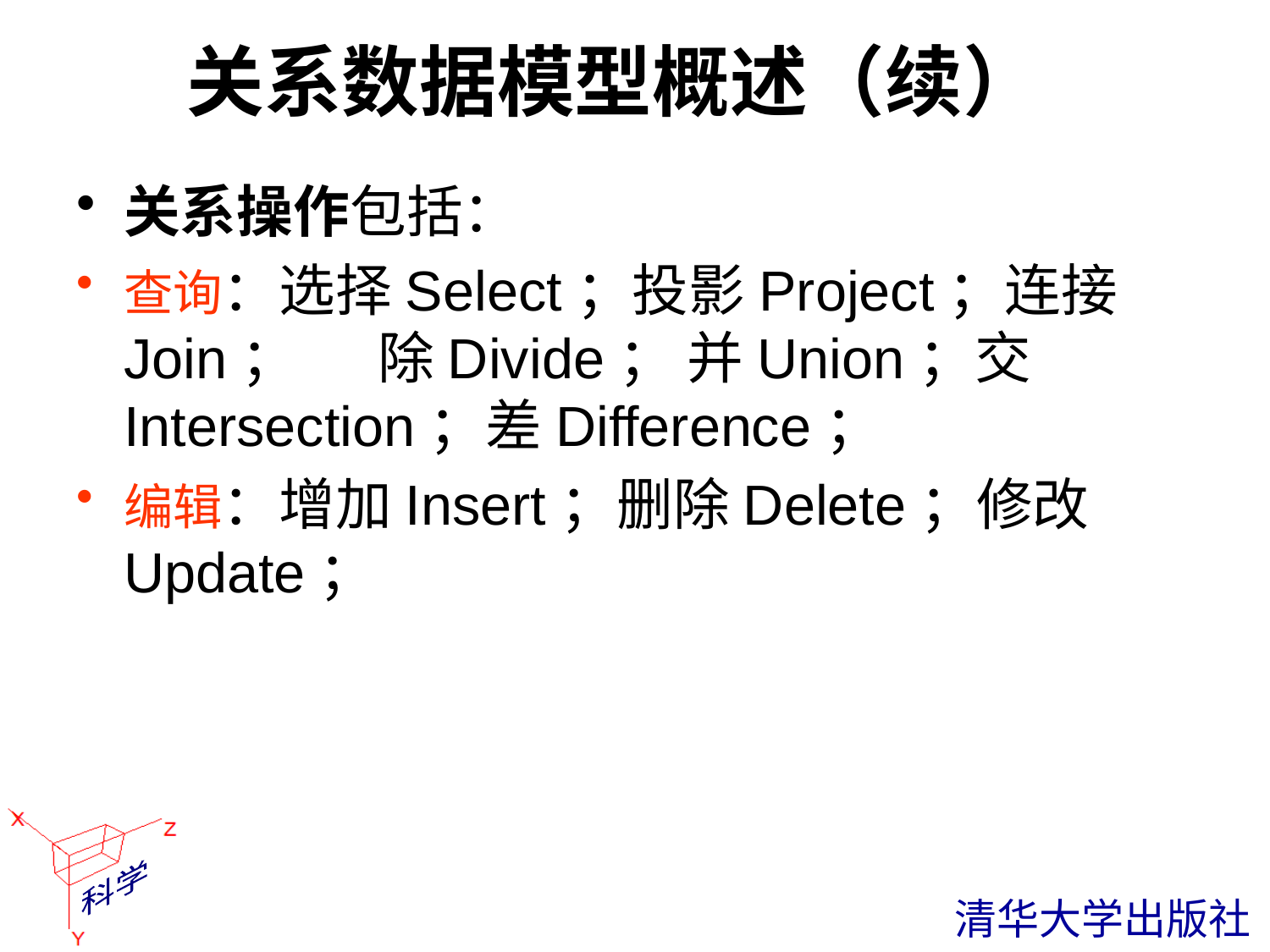

关系数据模型概述（续）
#
关系操作包括：
查询：选择Select；投影Project；连接Join；	除Divide； 并Union；交Intersection；差Difference；
编辑：增加Insert；删除Delete；修改Update；

      清华大学出版社